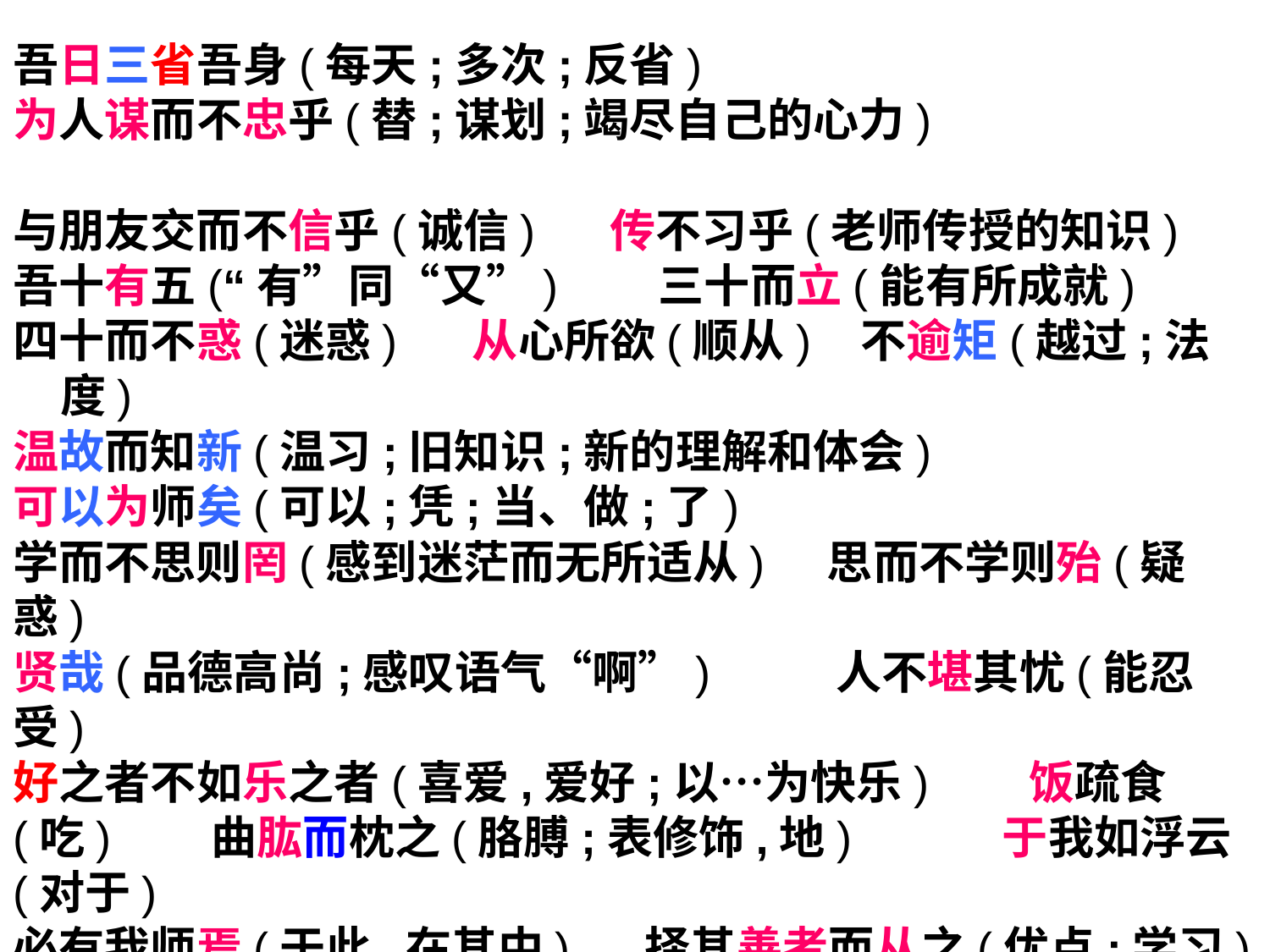

吾日三省吾身(每天;多次;反省)
为人谋而不忠乎(替;谋划;竭尽自己的心力)
与朋友交而不信乎(诚信)     传不习乎(老师传授的知识)
吾十有五(“有”同“又”)       三十而立(能有所成就)
四十而不惑(迷惑)     从心所欲(顺从)   不逾矩(越过;法度)
温故而知新(温习;旧知识;新的理解和体会)
可以为师矣(可以;凭;当、做;了)
学而不思则罔(感到迷茫而无所适从)    思而不学则殆(疑惑)
贤哉(品德高尚;感叹语气“啊”)         人不堪其忧(能忍受)
好之者不如乐之者(喜爱,爱好;以…为快乐)       饭疏食(吃)       曲肱而枕之(胳膊;表修饰,地)           于我如浮云(对于)
必有我师焉(于此,在其中)     择其善者而从之(优点;学习)
川上(河流)       逝者如斯夫(往、离去;这,指河水)
不舍昼夜(舍弃)        匹夫不可夺志也(平民百姓;改变)
博学而笃志(坚定)      切问而近思(恳切;表并列,并且,又)
仁在其中矣(仁德)